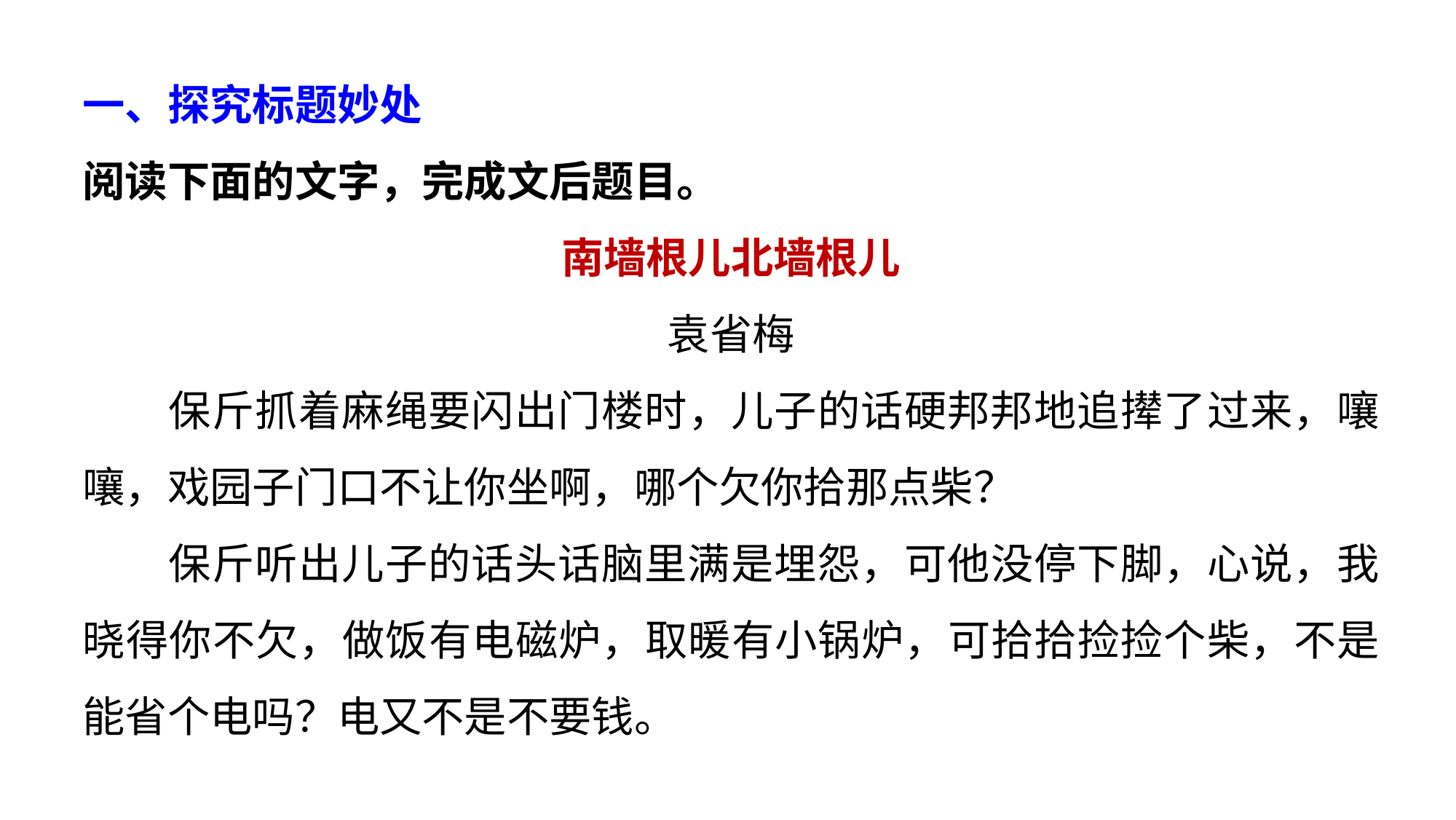

一、探究标题妙处
阅读下面的文字，完成文后题目。
南墙根儿北墙根儿
袁省梅
保斤抓着麻绳要闪出门楼时，儿子的话硬邦邦地追撵了过来，嚷嚷，戏园子门口不让你坐啊，哪个欠你拾那点柴？
保斤听出儿子的话头话脑里满是埋怨，可他没停下脚，心说，我晓得你不欠，做饭有电磁炉，取暖有小锅炉，可拾拾捡捡个柴，不是能省个电吗？电又不是不要钱。